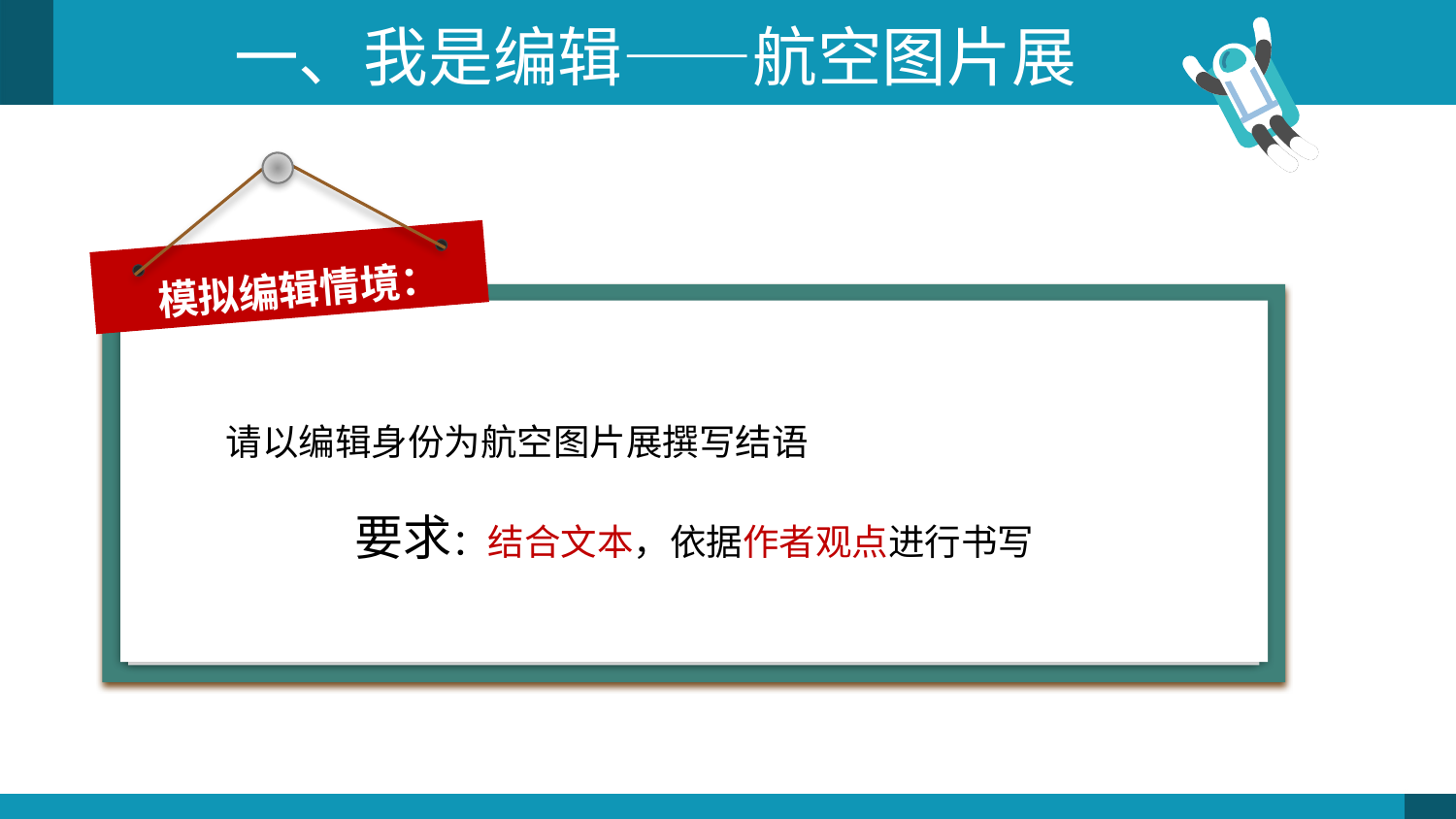

一、我是编辑——航空图片展

模拟编辑情境：

          请以编辑身份为航空图片展撰写结语

要求：结合文本，依据作者观点进行书写